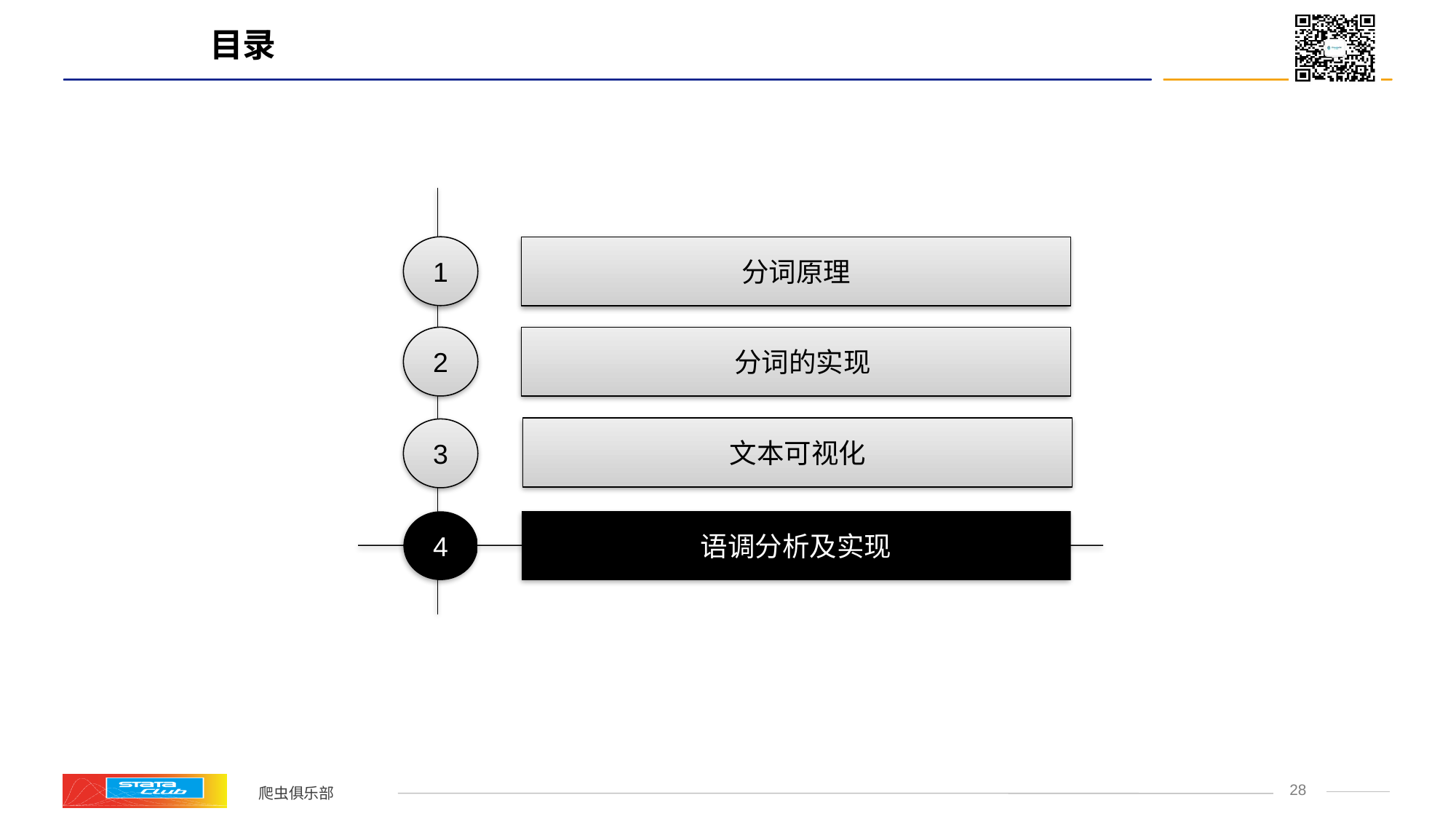

# 目录
1
分词原理
2
 分词的实现
文本可视化
3
4
语调分析及实现